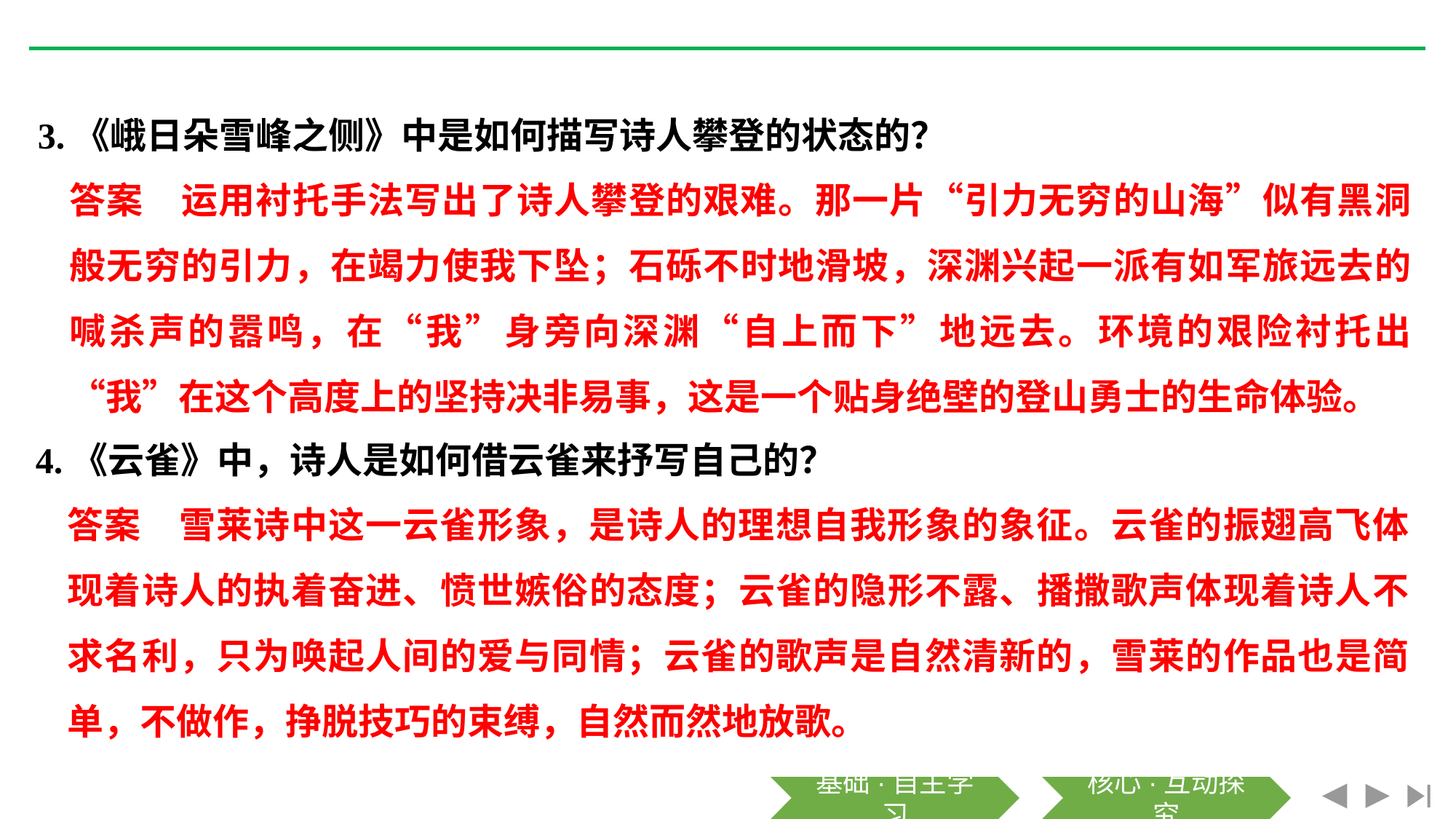

3.《峨日朵雪峰之侧》中是如何描写诗人攀登的状态的？
答案　运用衬托手法写出了诗人攀登的艰难。那一片“引力无穷的山海”似有黑洞般无穷的引力，在竭力使我下坠；石砾不时地滑坡，深渊兴起一派有如军旅远去的喊杀声的嚣鸣，在“我”身旁向深渊“自上而下”地远去。环境的艰险衬托出“我”在这个高度上的坚持决非易事，这是一个贴身绝壁的登山勇士的生命体验。
4.《云雀》中，诗人是如何借云雀来抒写自己的？
答案　雪莱诗中这一云雀形象，是诗人的理想自我形象的象征。云雀的振翅高飞体现着诗人的执着奋进、愤世嫉俗的态度；云雀的隐形不露、播撒歌声体现着诗人不求名利，只为唤起人间的爱与同情；云雀的歌声是自然清新的，雪莱的作品也是简单，不做作，挣脱技巧的束缚，自然而然地放歌。